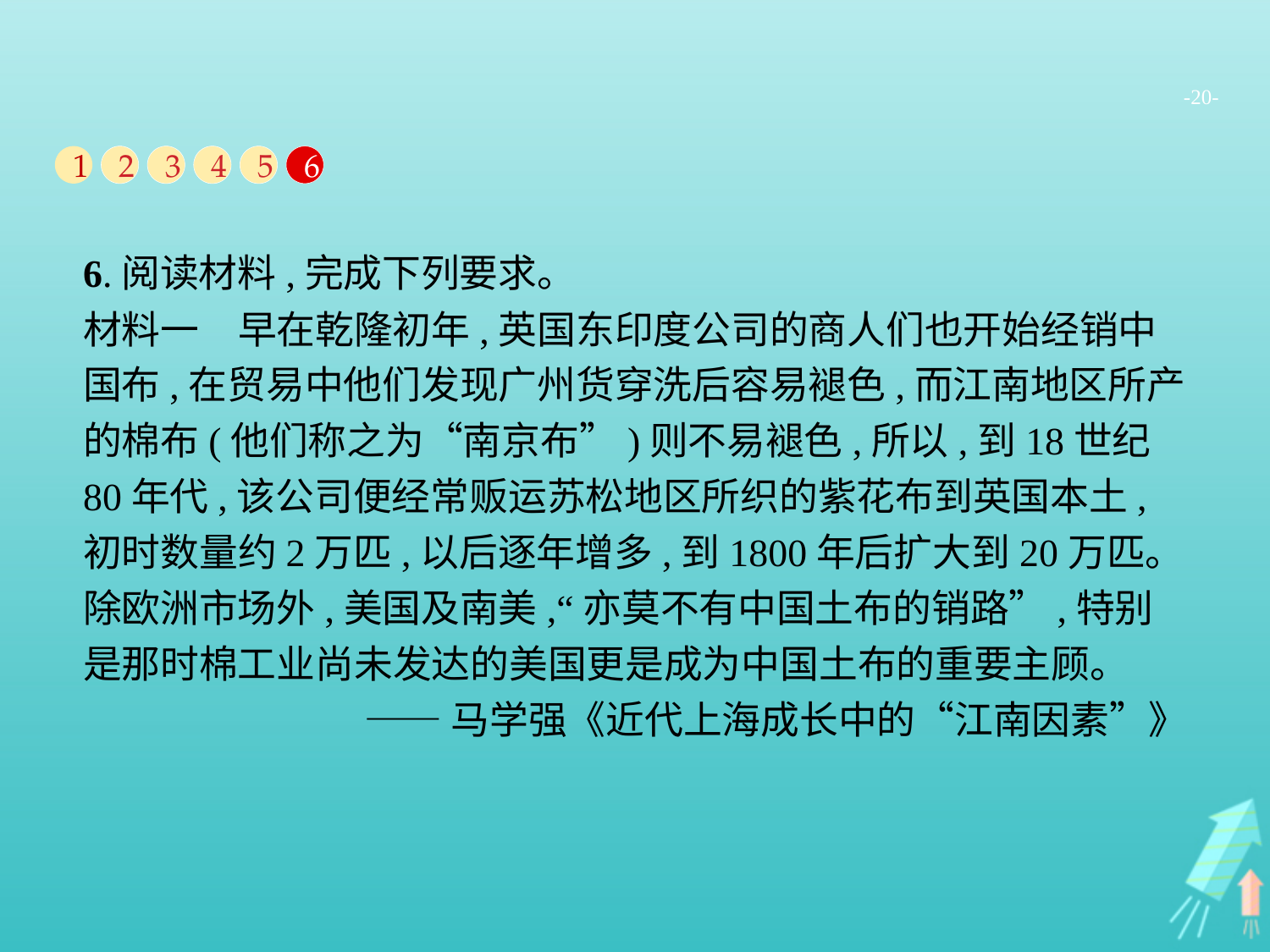

-20-
1
2
3
4
5
6
6.阅读材料,完成下列要求。
材料一　早在乾隆初年,英国东印度公司的商人们也开始经销中国布,在贸易中他们发现广州货穿洗后容易褪色,而江南地区所产的棉布(他们称之为“南京布”)则不易褪色,所以,到18世纪80年代,该公司便经常贩运苏松地区所织的紫花布到英国本土,初时数量约2万匹,以后逐年增多,到1800年后扩大到20万匹。除欧洲市场外,美国及南美,“亦莫不有中国土布的销路”,特别是那时棉工业尚未发达的美国更是成为中国土布的重要主顾。
——马学强《近代上海成长中的“江南因素”》